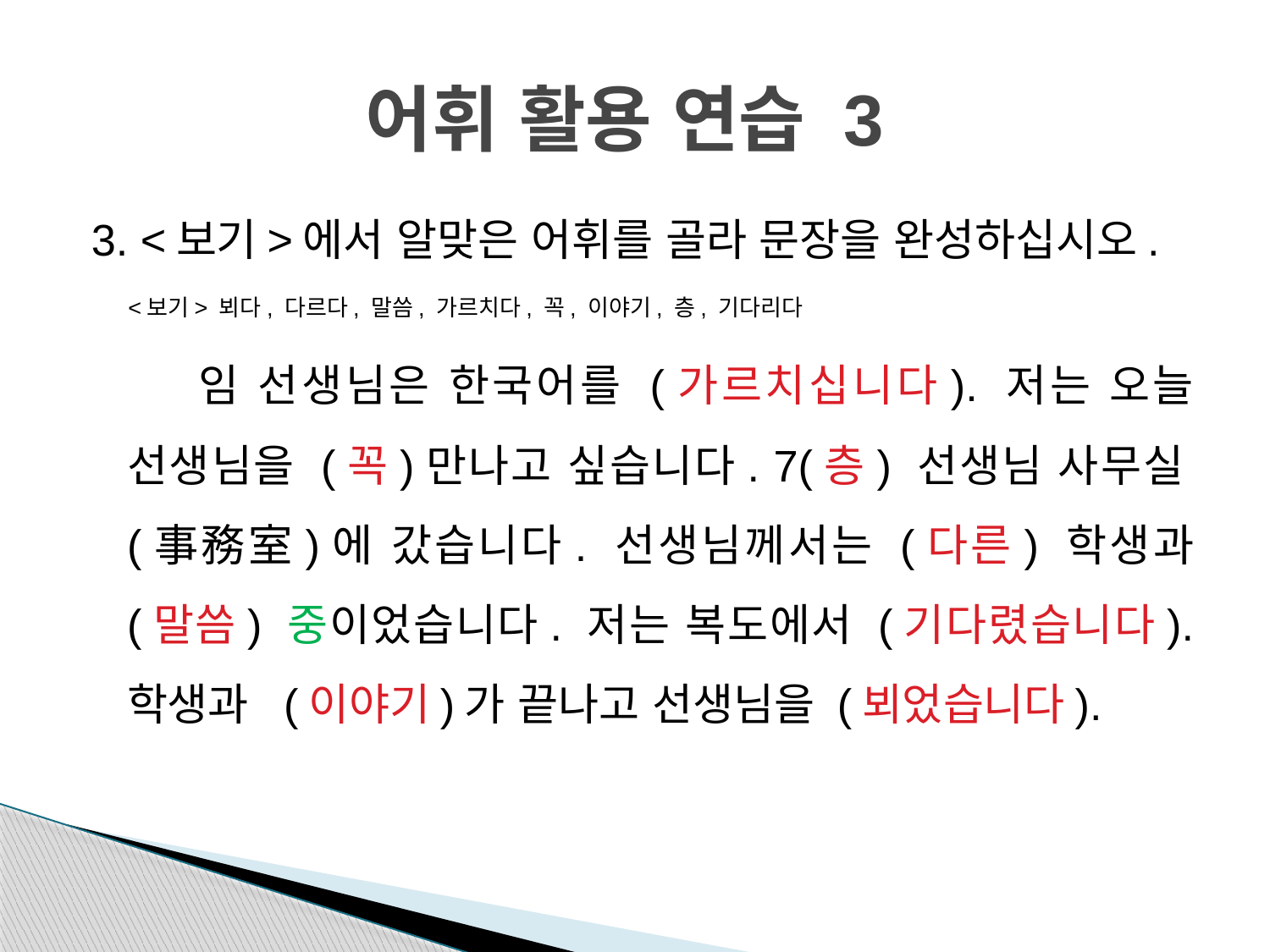

# 어휘 활용 연습 3
3. <보기>에서 알맞은 어휘를 골라 문장을 완성하십시오.
   <보기> 뵈다, 다르다, 말씀, 가르치다, 꼭, 이야기, 층, 기다리다
      임 선생님은 한국어를 (가르치십니다). 저는 오늘 선생님을 (꼭)만나고 싶습니다. 7(층) 선생님 사무실(事務室)에 갔습니다. 선생님께서는 (다른) 학생과 (말씀) 중이었습니다. 저는 복도에서 (기다렸습니다). 학생과  (이야기)가 끝나고 선생님을 (뵈었습니다).